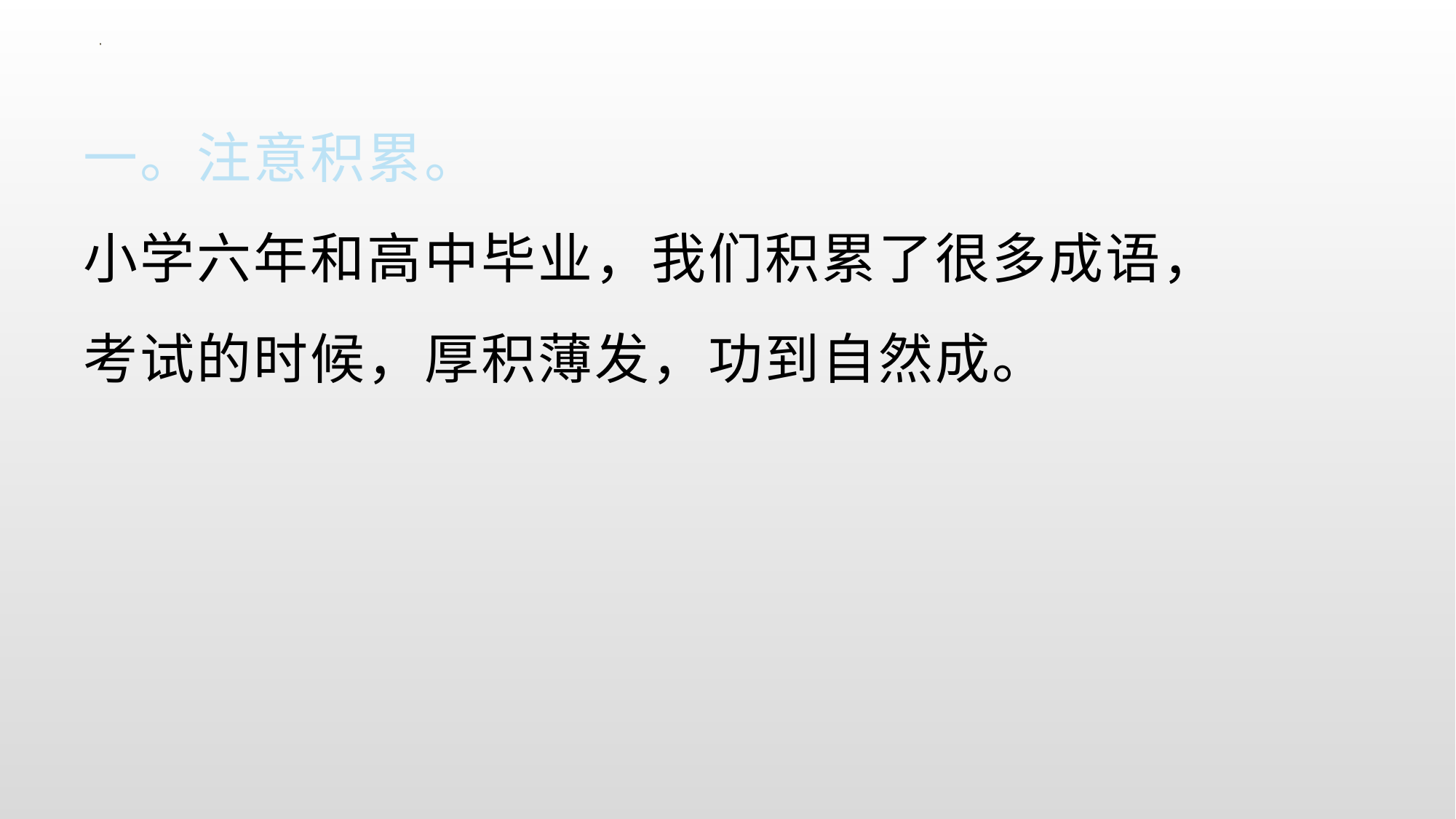

一。注意积累。
小学六年和高中毕业，我们积累了很多成语，
考试的时候，厚积薄发，功到自然成。